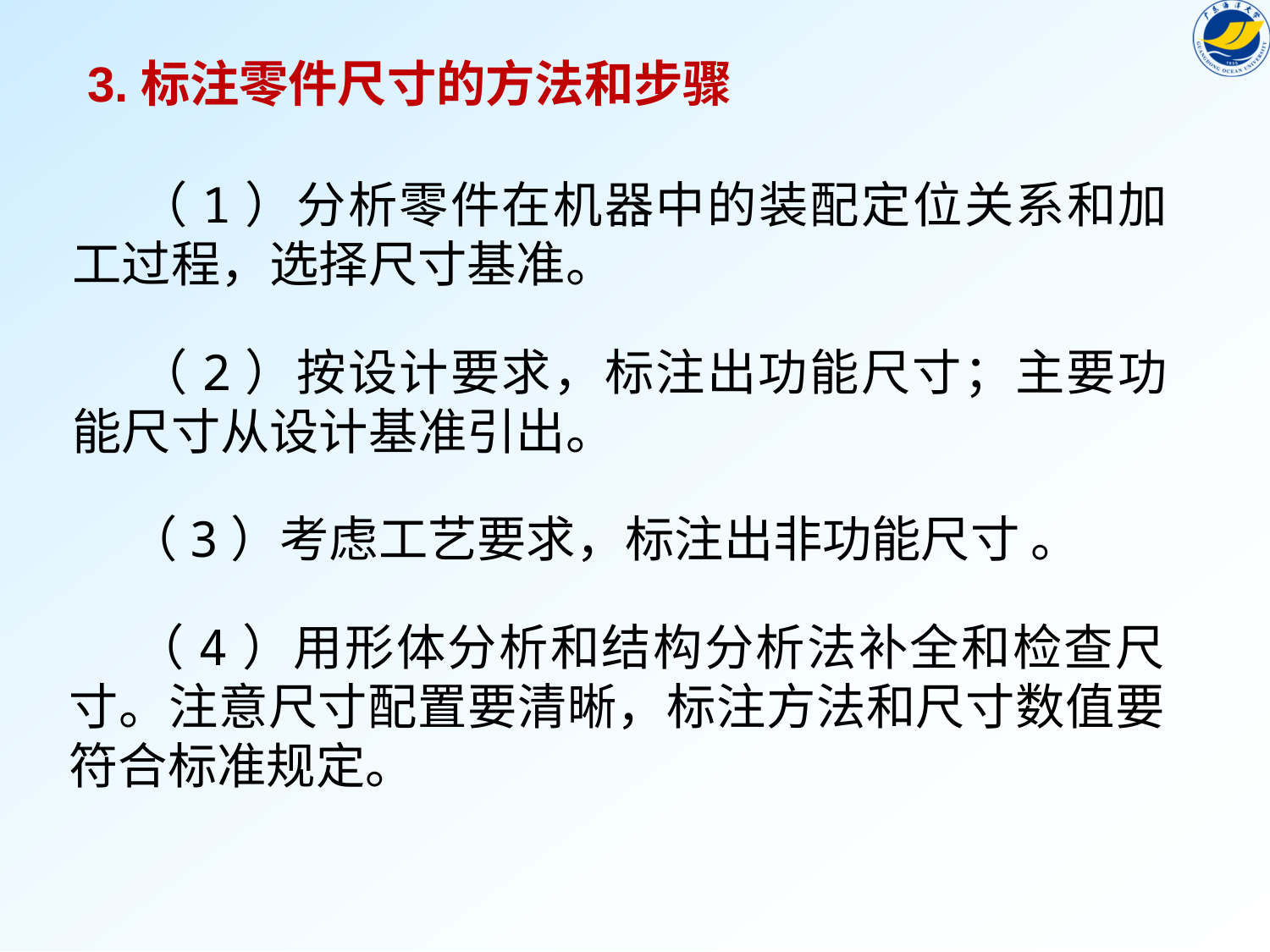

3.标注零件尺寸的方法和步骤

    （1）分析零件在机器中的装配定位关系和加工过程，选择尺寸基准。
    （2）按设计要求，标注出功能尺寸；主要功能尺寸从设计基准引出。
    （3）考虑工艺要求，标注出非功能尺寸 。
    （4）用形体分析和结构分析法补全和检查尺寸。注意尺寸配置要清晰，标注方法和尺寸数值要符合标准规定。